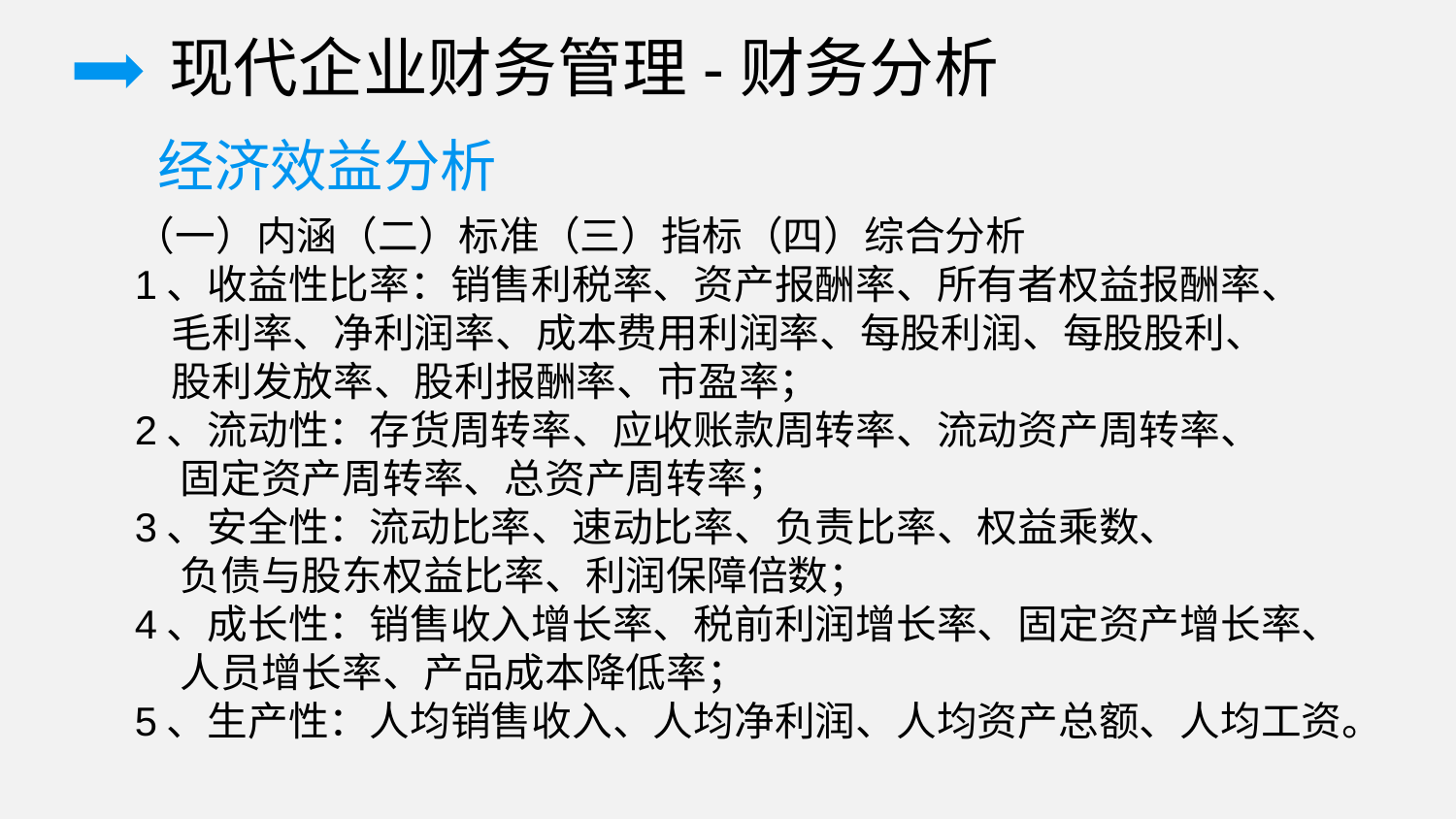

现代企业财务管理-财务分析
经济效益分析

（一）内涵（二）标准（三）指标（四）综合分析
1、收益性比率：销售利税率、资产报酬率、所有者权益报酬率、
   毛利率、净利润率、成本费用利润率、每股利润、每股股利、
   股利发放率、股利报酬率、市盈率；
2、流动性：存货周转率、应收账款周转率、流动资产周转率、
    固定资产周转率、总资产周转率；
3、安全性：流动比率、速动比率、负责比率、权益乘数、
    负债与股东权益比率、利润保障倍数；
4、成长性：销售收入增长率、税前利润增长率、固定资产增长率、
    人员增长率、产品成本降低率；
5、生产性：人均销售收入、人均净利润、人均资产总额、人均工资。